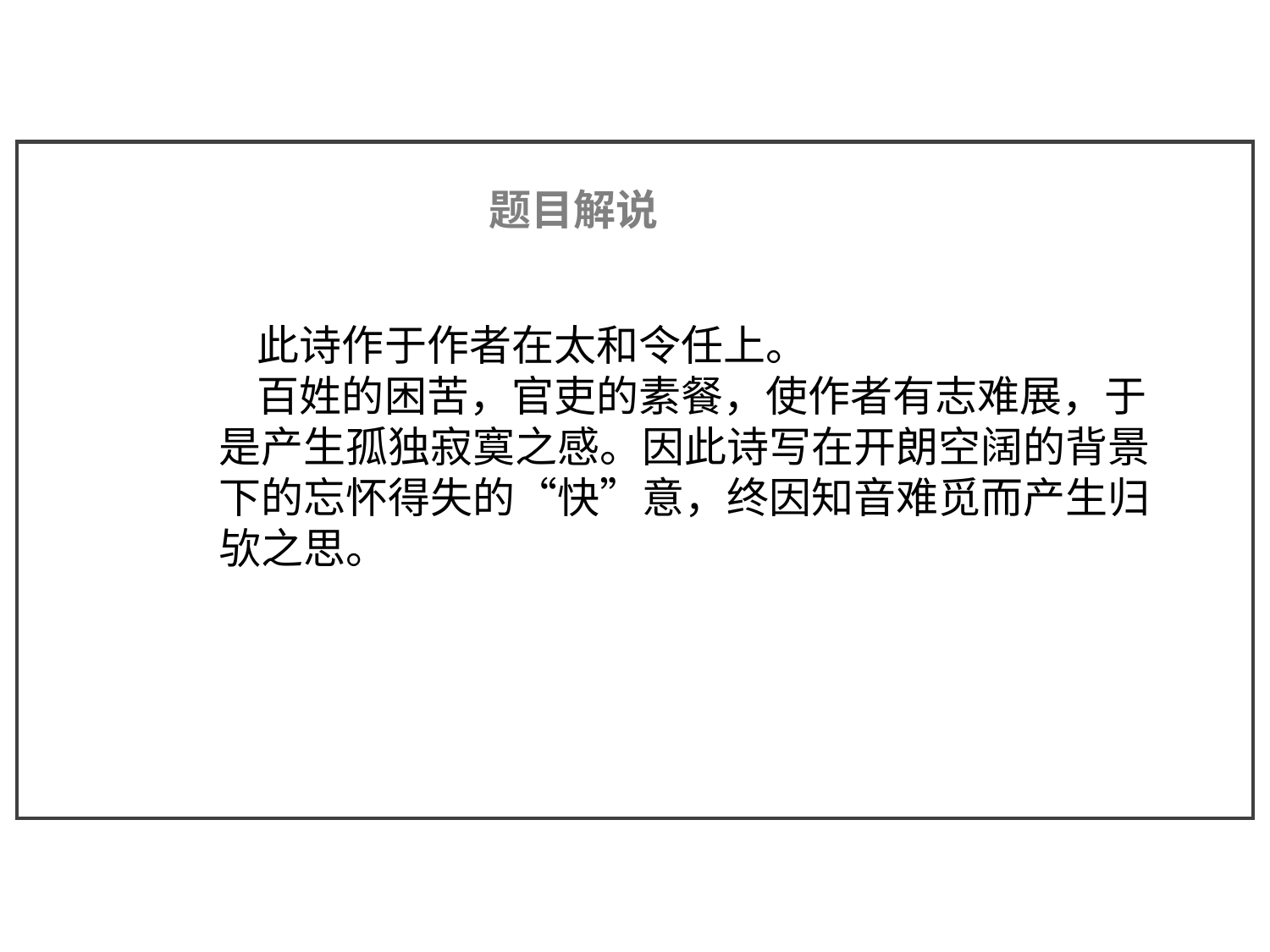

题目解说

   此诗作于作者在太和令任上。
   百姓的困苦，官吏的素餐，使作者有志难展，于是产生孤独寂寞之感。因此诗写在开朗空阔的背景下的忘怀得失的“快”意，终因知音难觅而产生归欤之思。